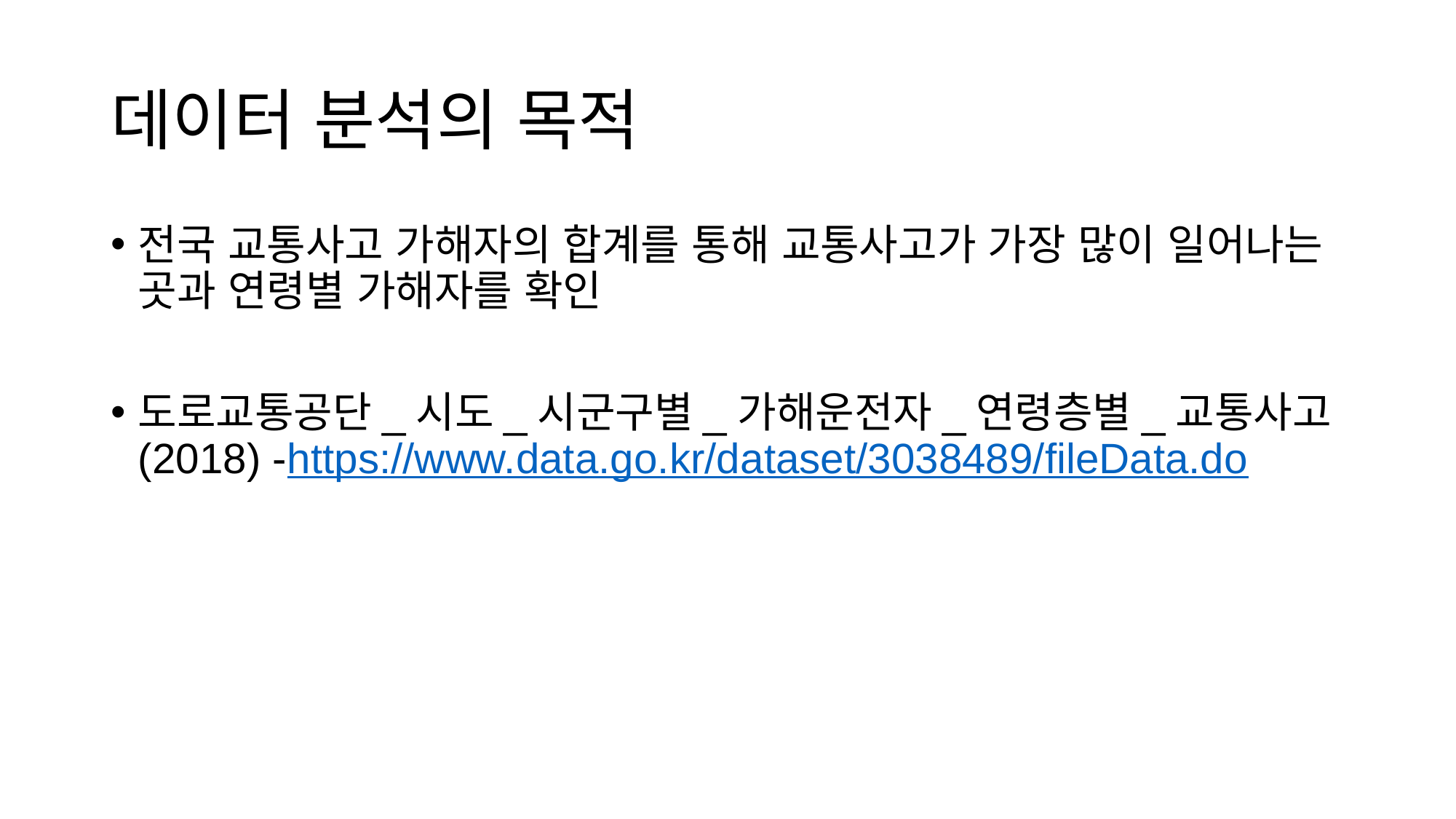

# 데이터 분석의 목적
전국 교통사고 가해자의 합계를 통해 교통사고가 가장 많이 일어나는 곳과 연령별 가해자를 확인

도로교통공단_시도_시군구별_가해운전자_연령층별_교통사고(2018) -https://www.data.go.kr/dataset/3038489/fileData.do